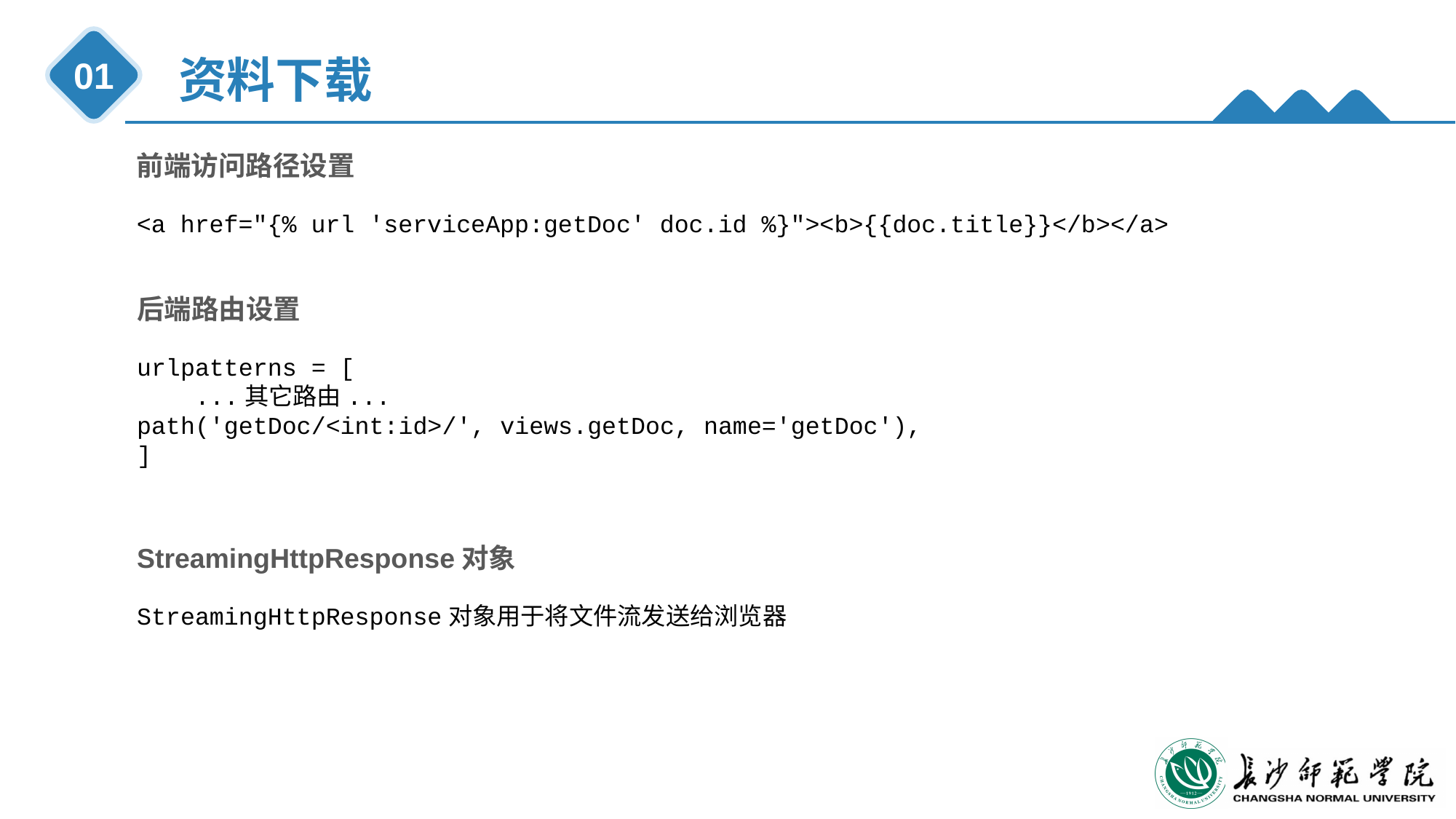

资料下载
01

前端访问路径设置
<a href="{% url 'serviceApp:getDoc' doc.id %}"><b>{{doc.title}}</b></a>
后端路由设置
urlpatterns = [
    ...其它路由...
path('getDoc/<int:id>/', views.getDoc, name='getDoc'),
]
StreamingHttpResponse对象
StreamingHttpResponse对象用于将文件流发送给浏览器